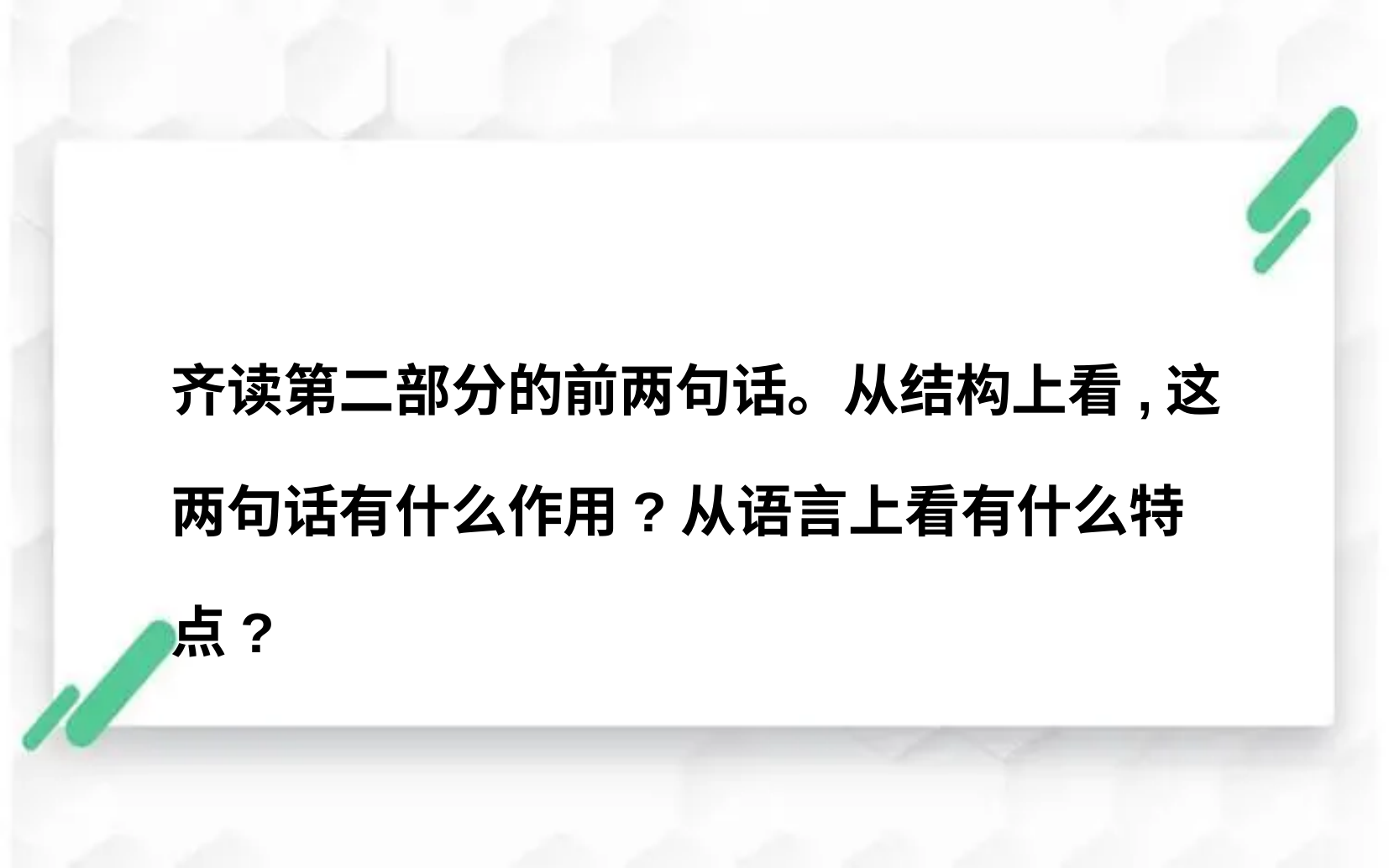

齐读第二部分的前两句话。从结构上看,这两句话有什么作用?从语言上看有什么特点?